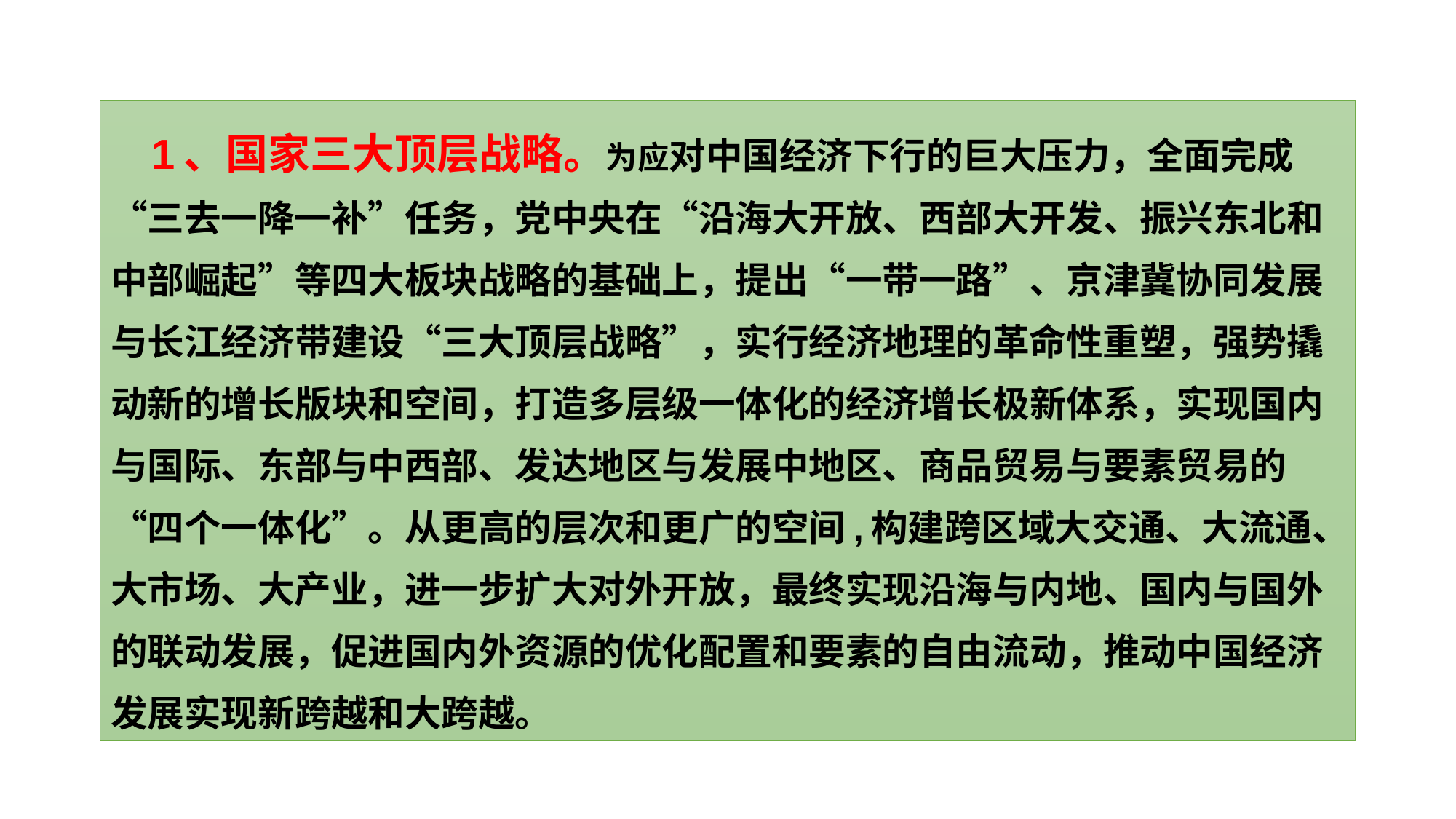

1、国家三大顶层战略。为应对中国经济下行的巨大压力，全面完成“三去一降一补”任务，党中央在“沿海大开放、西部大开发、振兴东北和中部崛起”等四大板块战略的基础上，提出“一带一路”、京津冀协同发展与长江经济带建设“三大顶层战略”，实行经济地理的革命性重塑，强势撬动新的增长版块和空间，打造多层级一体化的经济增长极新体系，实现国内与国际、东部与中西部、发达地区与发展中地区、商品贸易与要素贸易的“四个一体化”。从更高的层次和更广的空间,构建跨区域大交通、大流通、大市场、大产业，进一步扩大对外开放，最终实现沿海与内地、国内与国外的联动发展，促进国内外资源的优化配置和要素的自由流动，推动中国经济发展实现新跨越和大跨越。